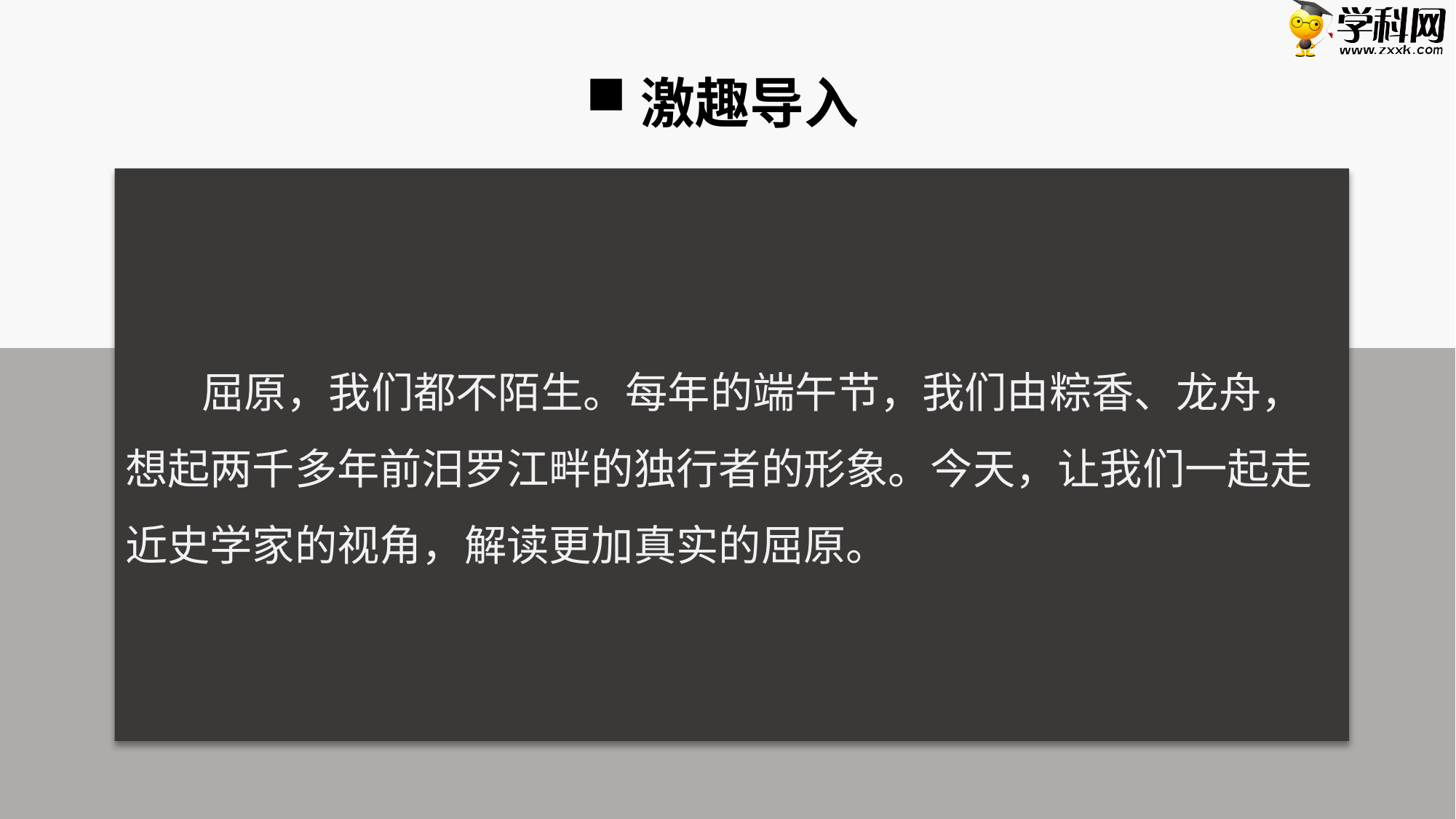

激趣导入
       屈原，我们都不陌生。每年的端午节，我们由粽香、龙舟，想起两千多年前汨罗江畔的独行者的形象。今天，让我们一起走近史学家的视角，解读更加真实的屈原。